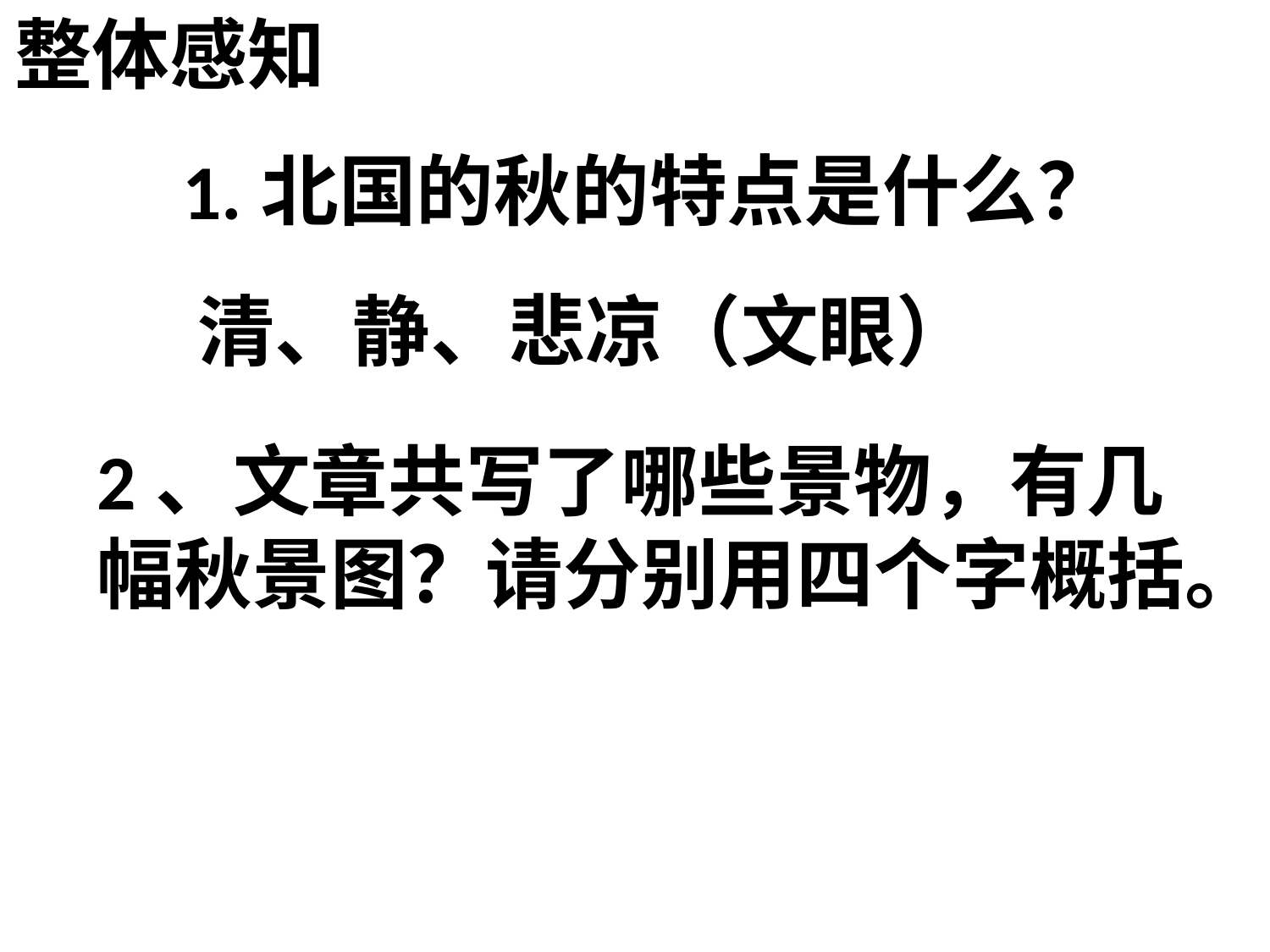

整体感知
  1.北国的秋的特点是什么？
清、静、悲凉（文眼）
2、文章共写了哪些景物，有几幅秋景图？请分别用四个字概括。